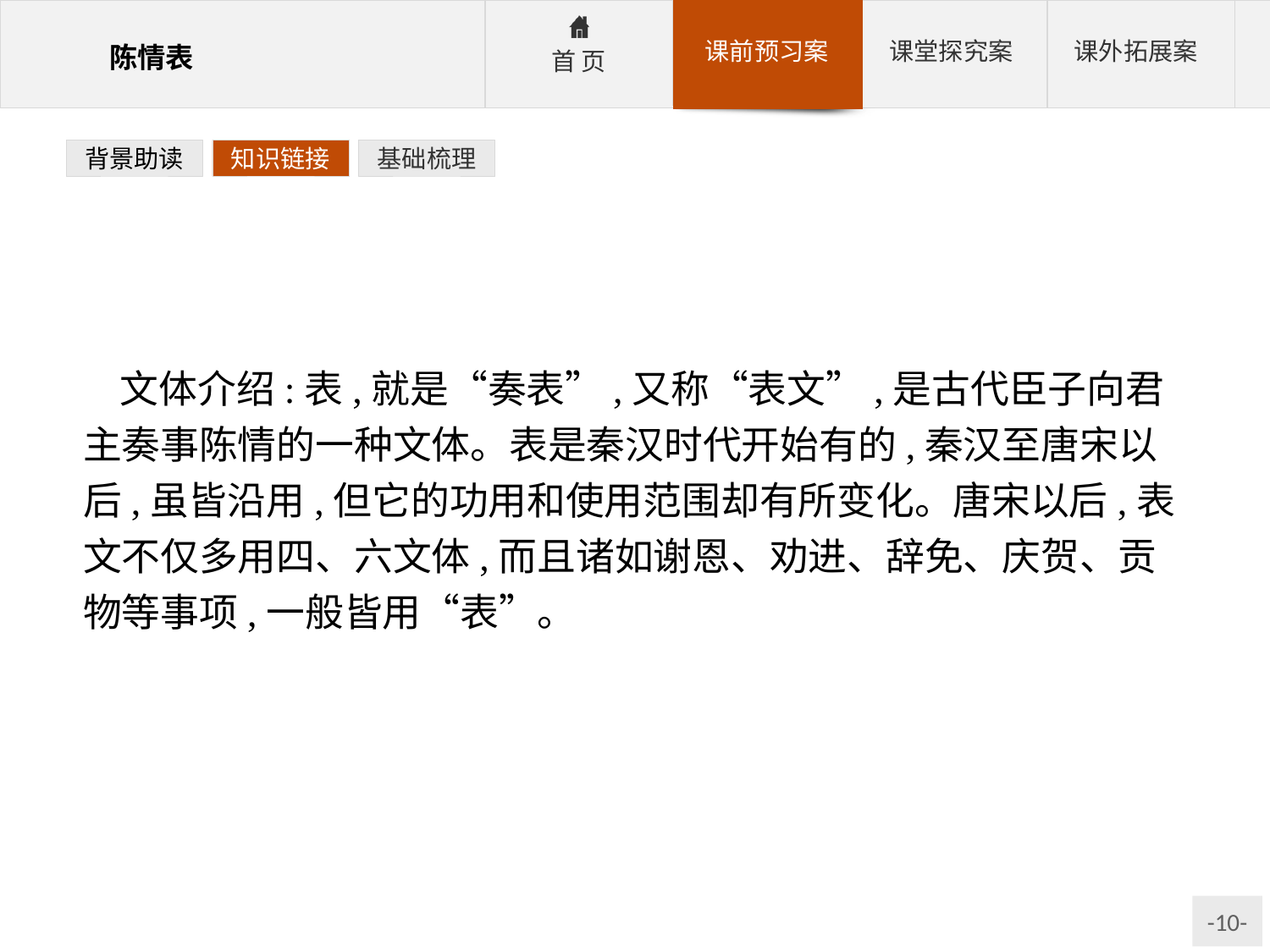

背景助读
知识链接
基础梳理
文体介绍:表,就是“奏表”,又称“表文”,是古代臣子向君主奏事陈情的一种文体。表是秦汉时代开始有的,秦汉至唐宋以后,虽皆沿用,但它的功用和使用范围却有所变化。唐宋以后,表文不仅多用四、六文体,而且诸如谢恩、劝进、辞免、庆贺、贡物等事项,一般皆用“表”。